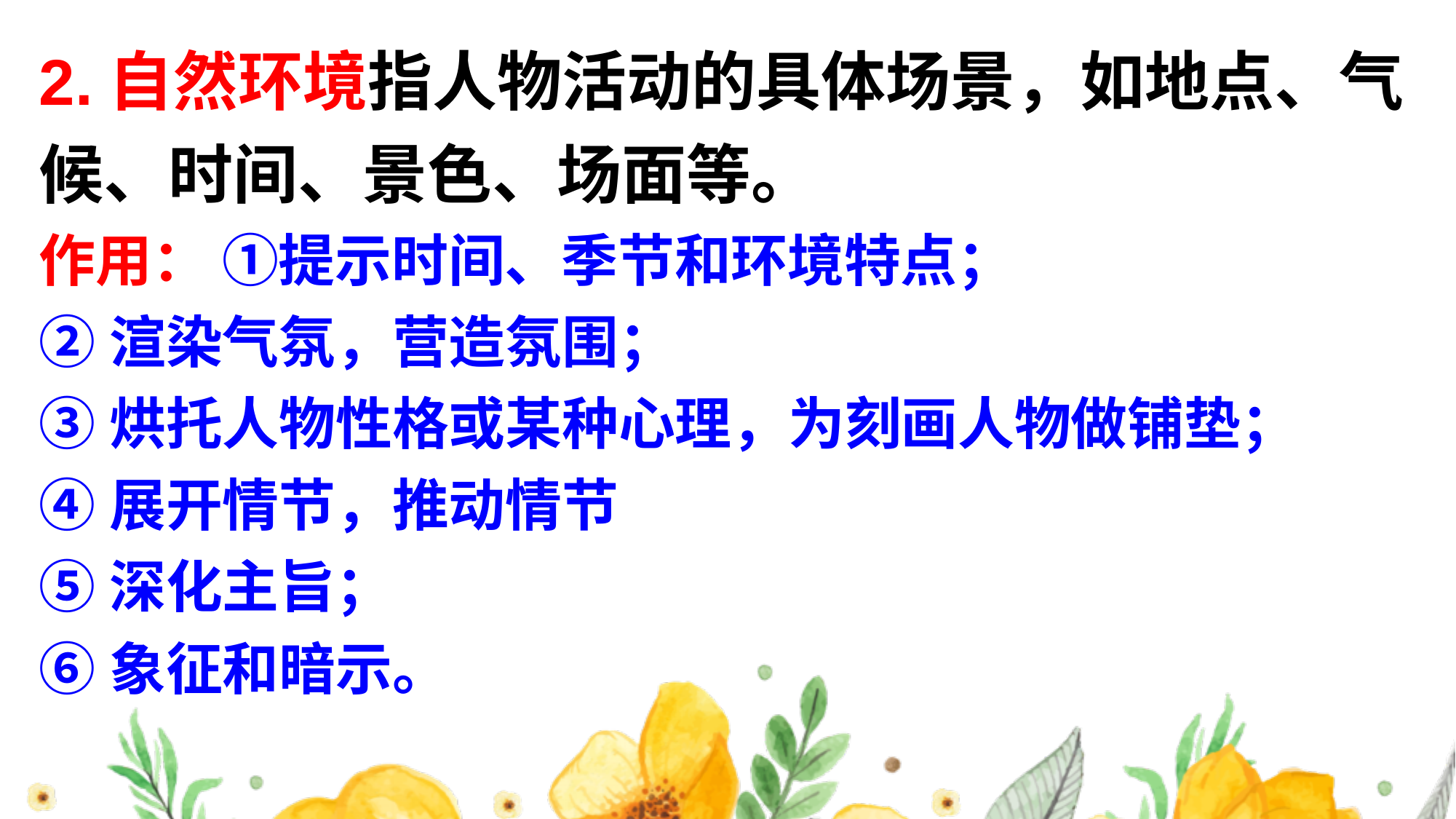

2.自然环境指人物活动的具体场景，如地点、气候、时间、景色、场面等。
作用： ①提示时间、季节和环境特点；
②渲染气氛，营造氛围；
③烘托人物性格或某种心理，为刻画人物做铺垫；
④展开情节，推动情节
⑤深化主旨；
⑥象征和暗示。
#